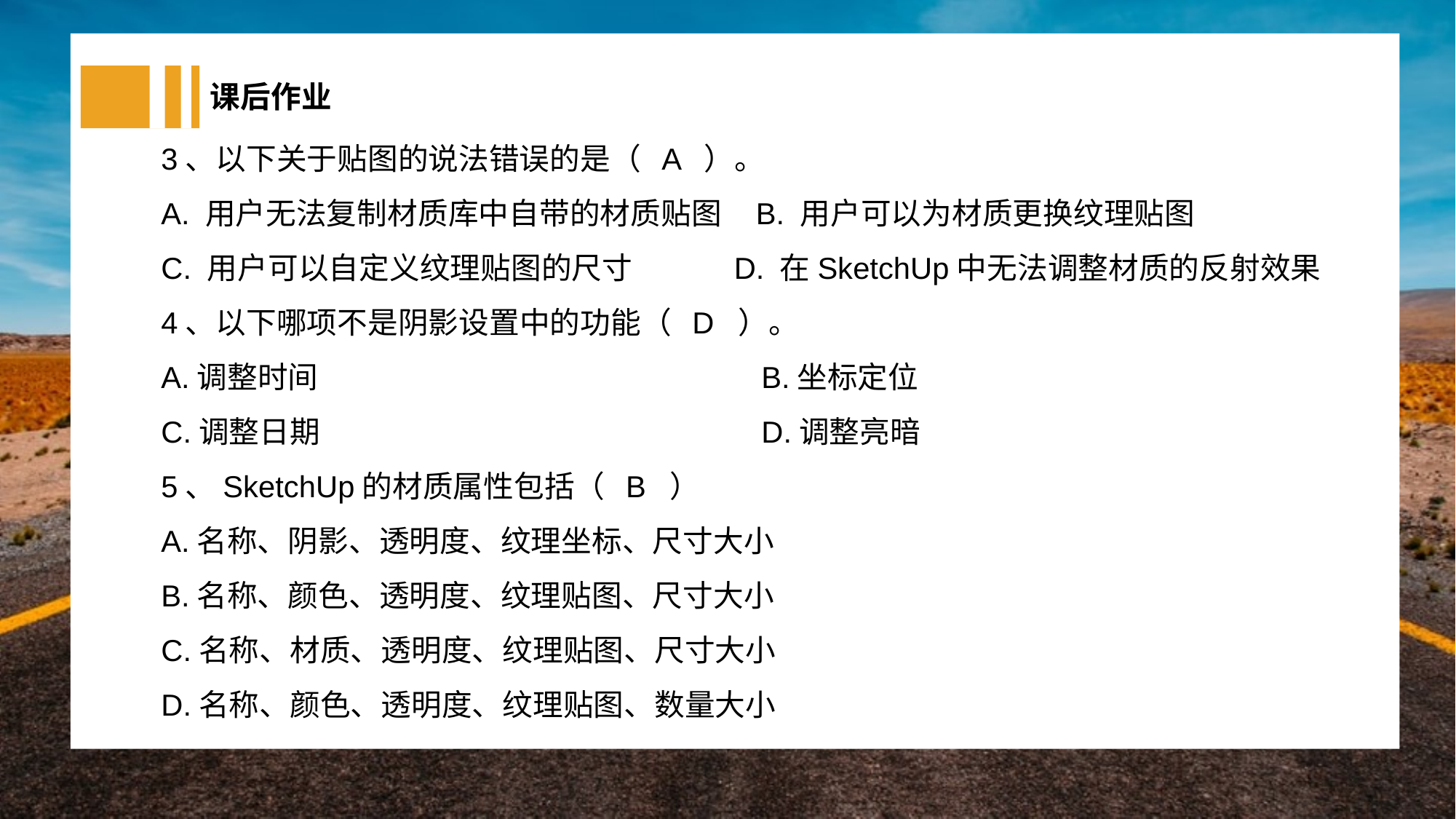

课后作业

3、以下关于贴图的说法错误的是（  A  ）。
A. 用户无法复制材质库中自带的材质贴图    B. 用户可以为材质更换纹理贴图
C. 用户可以自定义纹理贴图的尺寸              D. 在SketchUp中无法调整材质的反射效果
4、以下哪项不是阴影设置中的功能（  D  ）。
A.调整时间					B.坐标定位
C.调整日期					D.调整亮暗
5、SketchUp的材质属性包括（  B  ）
A.名称、阴影、透明度、纹理坐标、尺寸大小
B.名称、颜色、透明度、纹理贴图、尺寸大小
C.名称、材质、透明度、纹理贴图、尺寸大小
D.名称、颜色、透明度、纹理贴图、数量大小